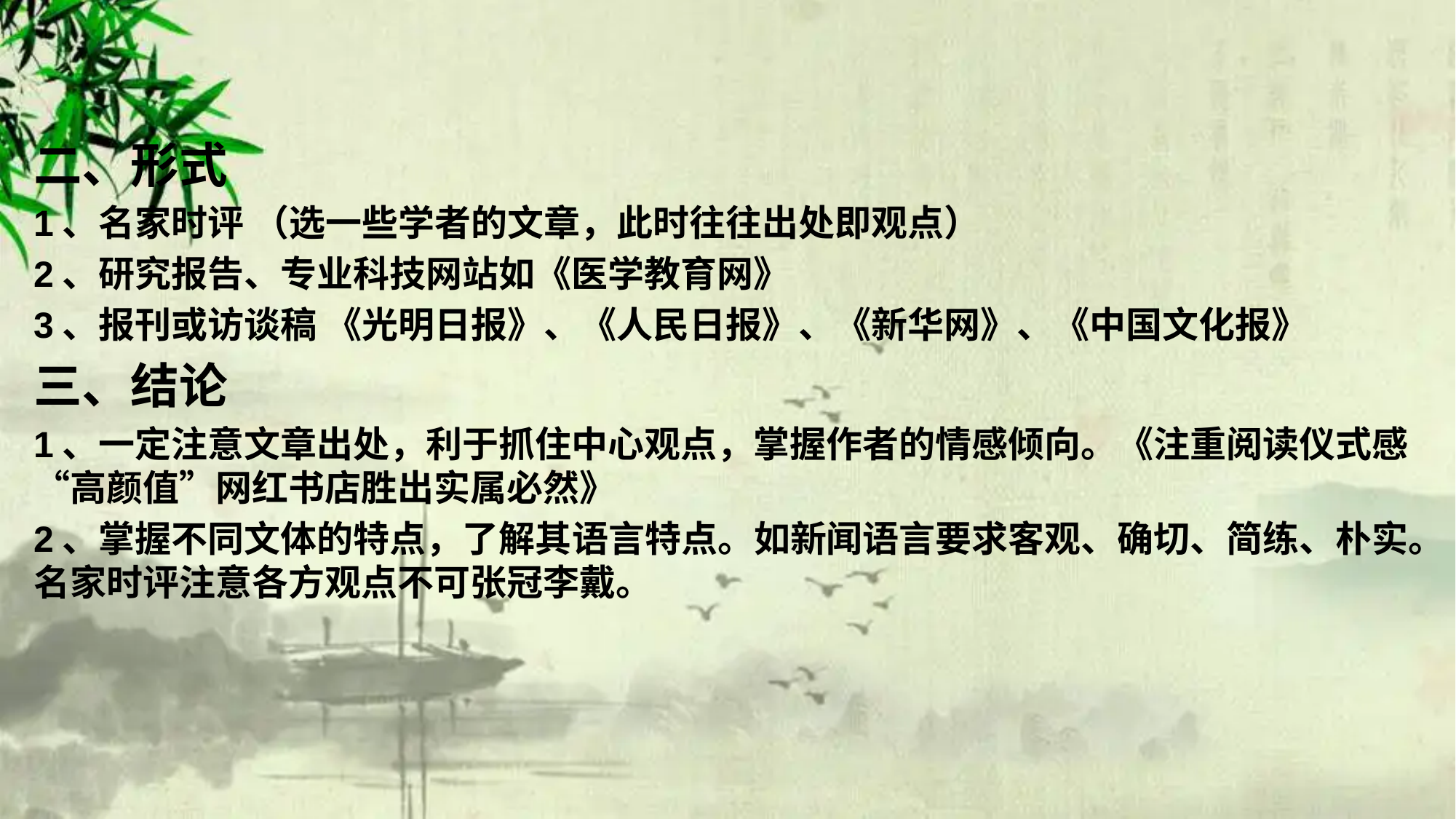

二、形式
1、名家时评 （选一些学者的文章，此时往往出处即观点）
2、研究报告、专业科技网站如《医学教育网》
3、报刊或访谈稿 《光明日报》、《人民日报》、《新华网》、《中国文化报》
三、结论
1、一定注意文章出处，利于抓住中心观点，掌握作者的情感倾向。《注重阅读仪式感“高颜值”网红书店胜出实属必然》
2、掌握不同文体的特点，了解其语言特点。如新闻语言要求客观、确切、简练、朴实。名家时评注意各方观点不可张冠李戴。